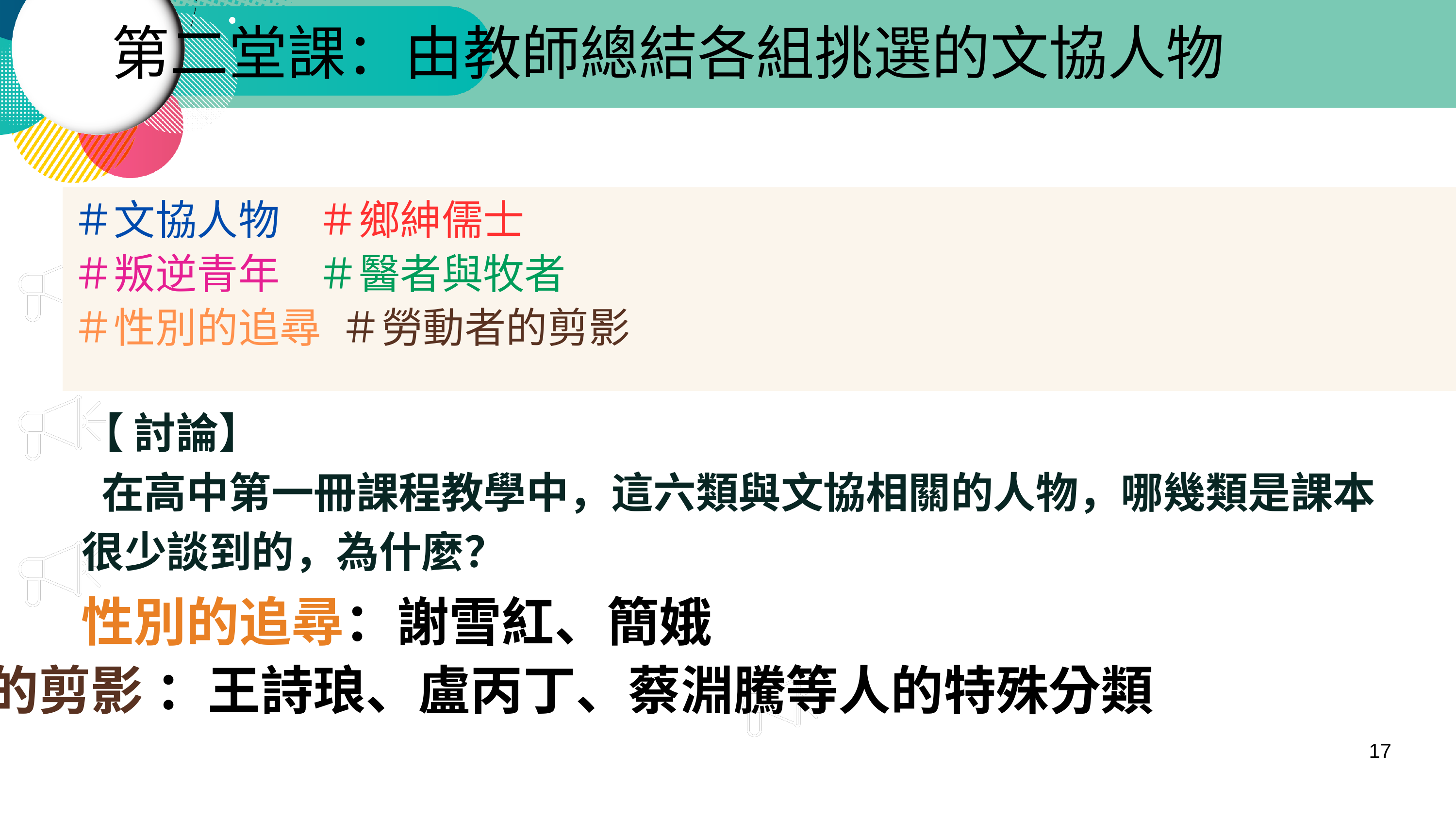

第二堂課：由教師總結各組挑選的文協人物

＃文協人物    ＃鄉紳儒士
＃叛逆青年    ＃醫者與牧者
＃性別的追尋  ＃勞動者的剪影

【 討論】
 在高中第一冊課程教學中，這六類與文協相關的人物，哪幾類是課本很少談到的，為什麼？

性別的追尋：謝雪紅、簡娥
勞動者的剪影 ：王詩琅、盧丙丁、蔡淵騰等人的特殊分類

17